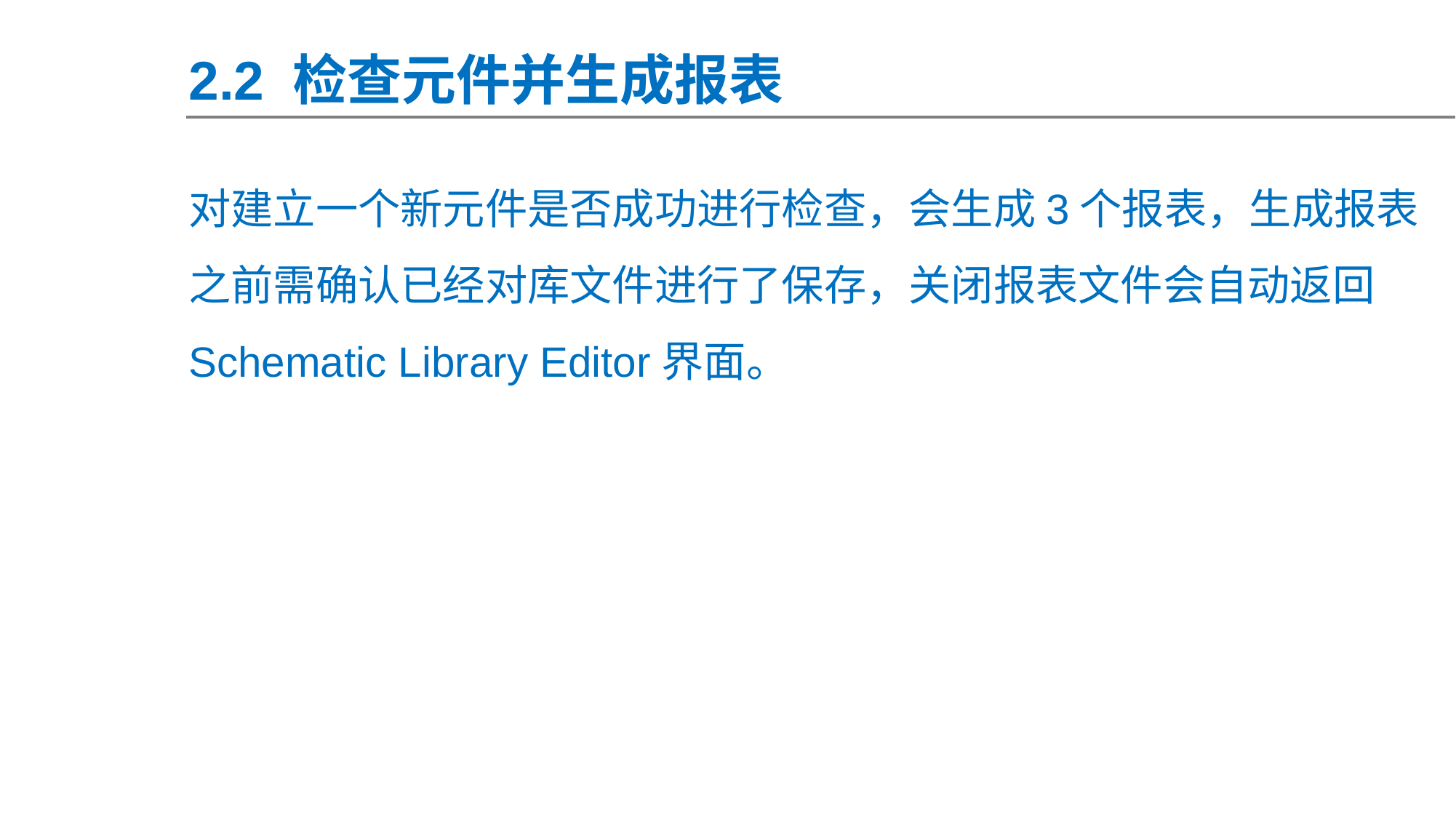

2.2 检查元件并生成报表
对建立一个新元件是否成功进行检查，会生成3个报表，生成报表之前需确认已经对库文件进行了保存，关闭报表文件会自动返回Schematic Library Editor界面。